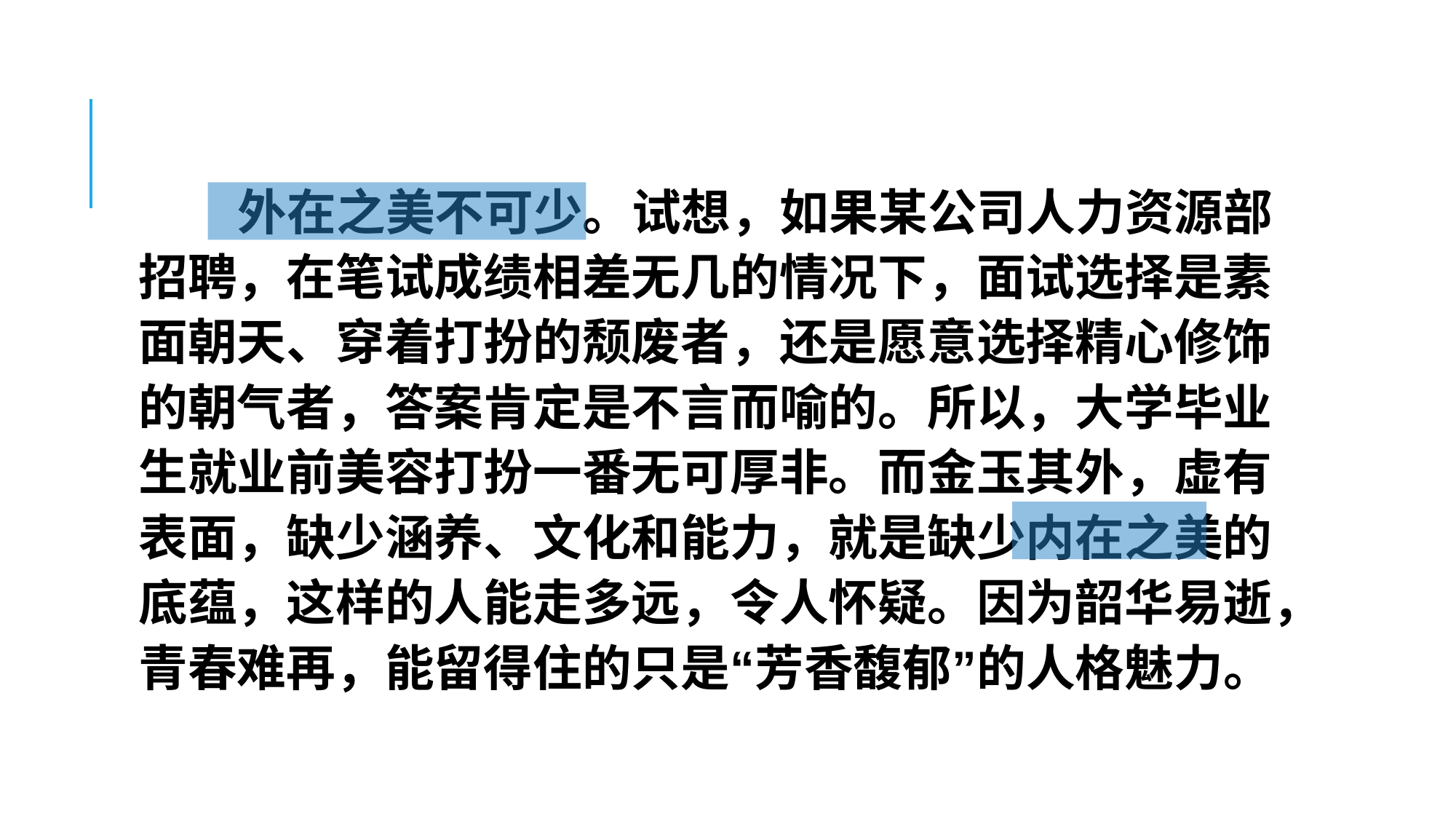

外在之美不可少。试想，如果某公司人力资源部招聘，在笔试成绩相差无几的情况下，面试选择是素面朝天、穿着打扮的颓废者，还是愿意选择精心修饰的朝气者，答案肯定是不言而喻的。所以，大学毕业生就业前美容打扮一番无可厚非。而金玉其外，虚有表面，缺少涵养、文化和能力，就是缺少内在之美的底蕴，这样的人能走多远，令人怀疑。因为韶华易逝，青春难再，能留得住的只是“芳香馥郁”的人格魅力。